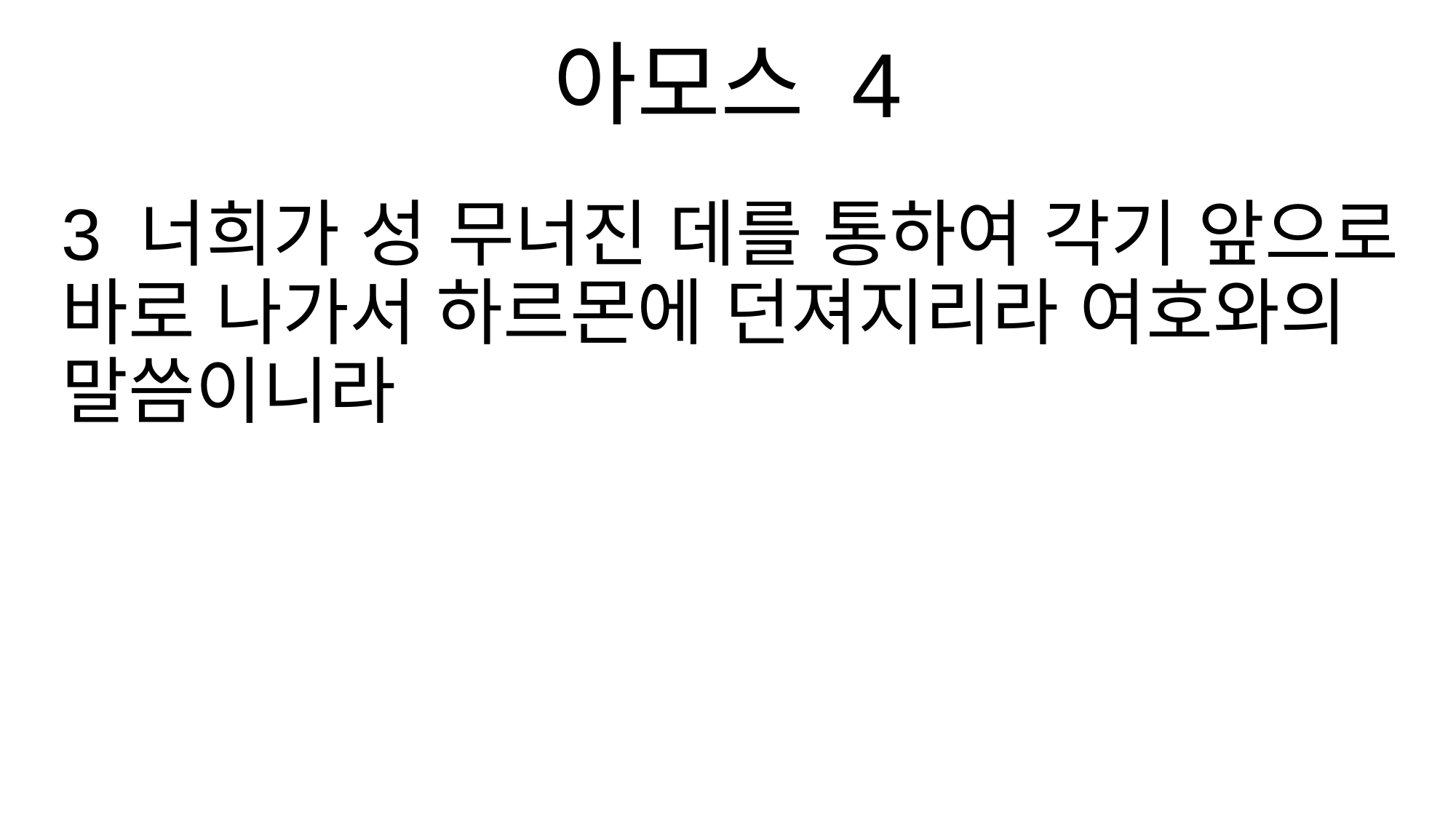

아모스 4
3 너희가 성 무너진 데를 통하여 각기 앞으로 바로 나가서 하르몬에 던져지리라 여호와의 말씀이니라